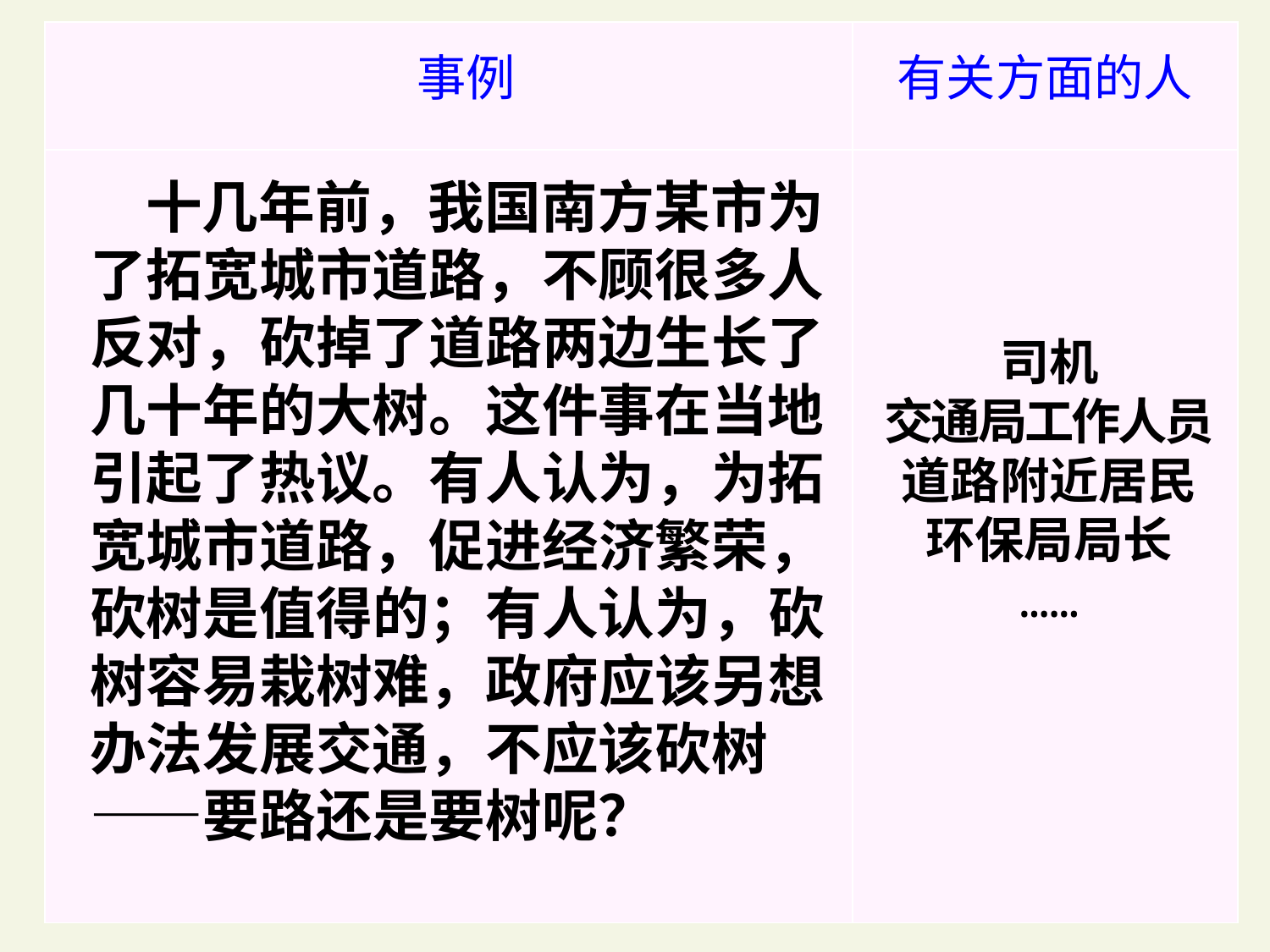

|  |  |
| --- | --- |
|  |  |
事例
有关方面的人
    十几年前，我国南方某市为了拓宽城市道路，不顾很多人反对，砍掉了道路两边生长了几十年的大树。这件事在当地引起了热议。有人认为，为拓宽城市道路，促进经济繁荣，砍树是值得的；有人认为，砍树容易栽树难，政府应该另想办法发展交通，不应该砍树——要路还是要树呢？
司机
交通局工作人员
道路附近居民
环保局局长
……